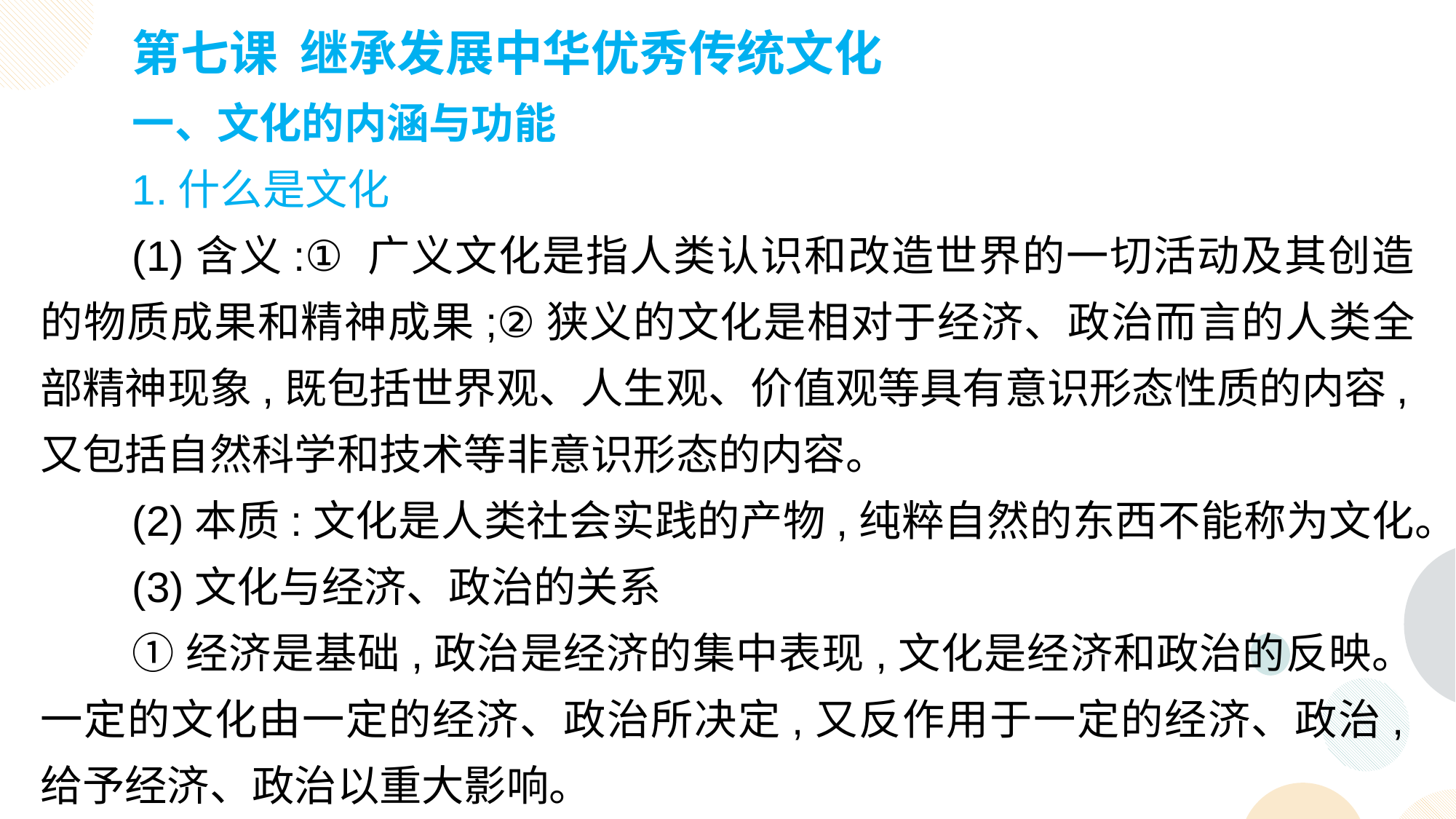

第七课  继承发展中华优秀传统文化
一、文化的内涵与功能
1.什么是文化
(1)含义:① 广义文化是指人类认识和改造世界的一切活动及其创造的物质成果和精神成果;②狭义的文化是相对于经济、政治而言的人类全部精神现象,既包括世界观、人生观、价值观等具有意识形态性质的内容,又包括自然科学和技术等非意识形态的内容。
(2)本质:文化是人类社会实践的产物,纯粹自然的东西不能称为文化。
(3)文化与经济、政治的关系
①经济是基础,政治是经济的集中表现,文化是经济和政治的反映。一定的文化由一定的经济、政治所决定,又反作用于一定的经济、政治,给予经济、政治以重大影响。